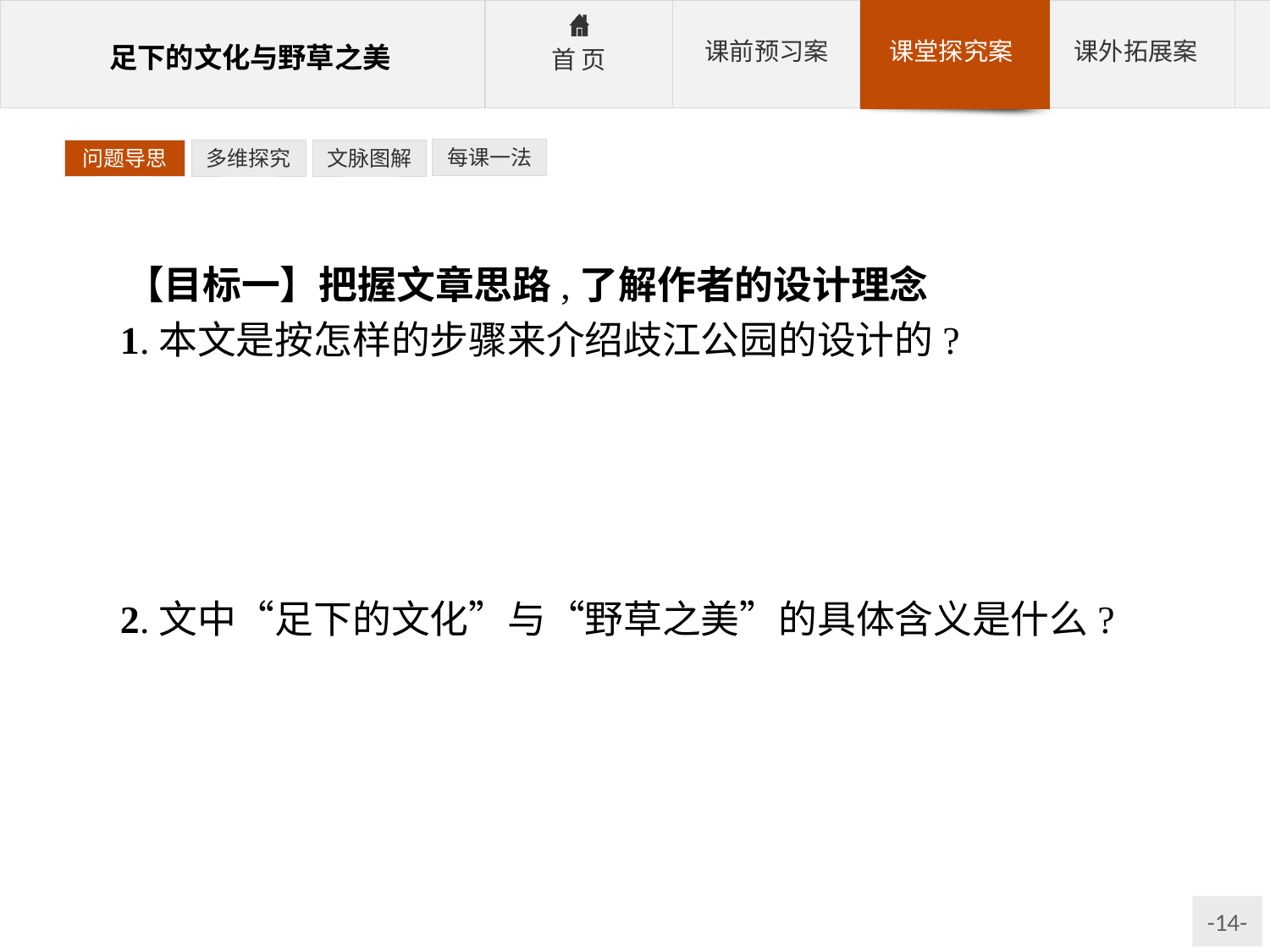

每课一法
问题导思
多维探究
文脉图解
【目标一】把握文章思路,了解作者的设计理念
1.本文是按怎样的步骤来介绍歧江公园的设计的?
参考答案:按设计师对几个问题(如何理解“场地”“文化与传统”“自然”“设计”)的思考来介绍歧江公园的设计,来安排结构顺序。包括设计之前的考察和构想、三条途径具体方案的实施、设计完成之后的重新审视。
2.文中“足下的文化”与“野草之美”的具体含义是什么?
参考答案:“足下的文化”是指日常文化——那些被遗忘、被鄙视、被践踏的人、事和自然之物的故事。“野草之美”是指平常之美——那些被遗忘、被鄙视、被践踏的自然之物的美。